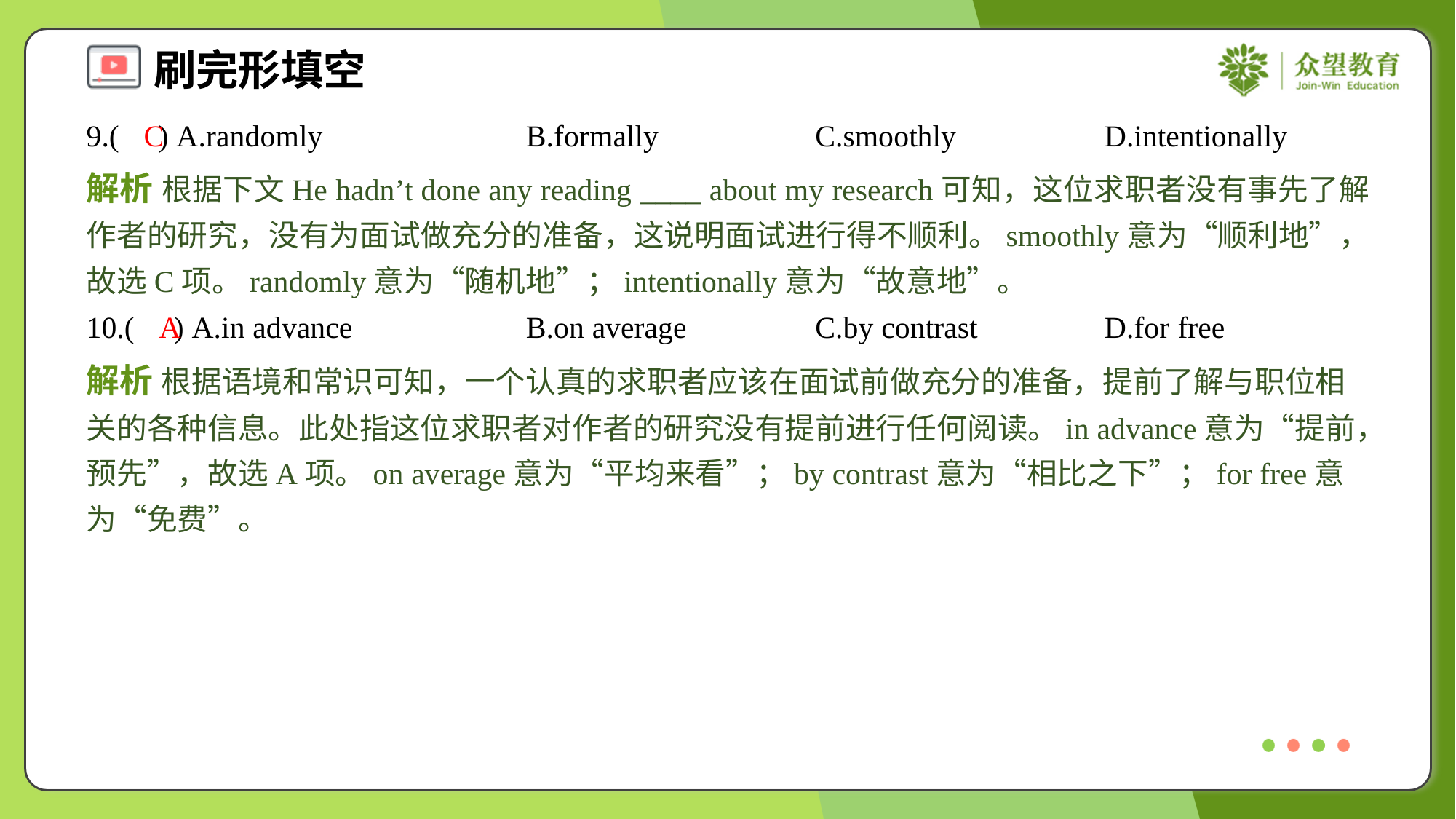

9.(     ) A.randomly	B.formally	C.smoothly	D.intentionally
C
解析 根据下文He hadn’t done any reading ____ about my research可知，这位求职者没有事先了解作者的研究，没有为面试做充分的准备，这说明面试进行得不顺利。smoothly意为“顺利地”，故选C项。randomly意为“随机地”；intentionally意为“故意地”。
10.(     ) A.in advance	B.on average	C.by contrast	D.for free
A
解析 根据语境和常识可知，一个认真的求职者应该在面试前做充分的准备，提前了解与职位相关的各种信息。此处指这位求职者对作者的研究没有提前进行任何阅读。in advance意为“提前，预先”，故选A项。on average意为“平均来看”；by contrast意为“相比之下”；for free意为“免费”。